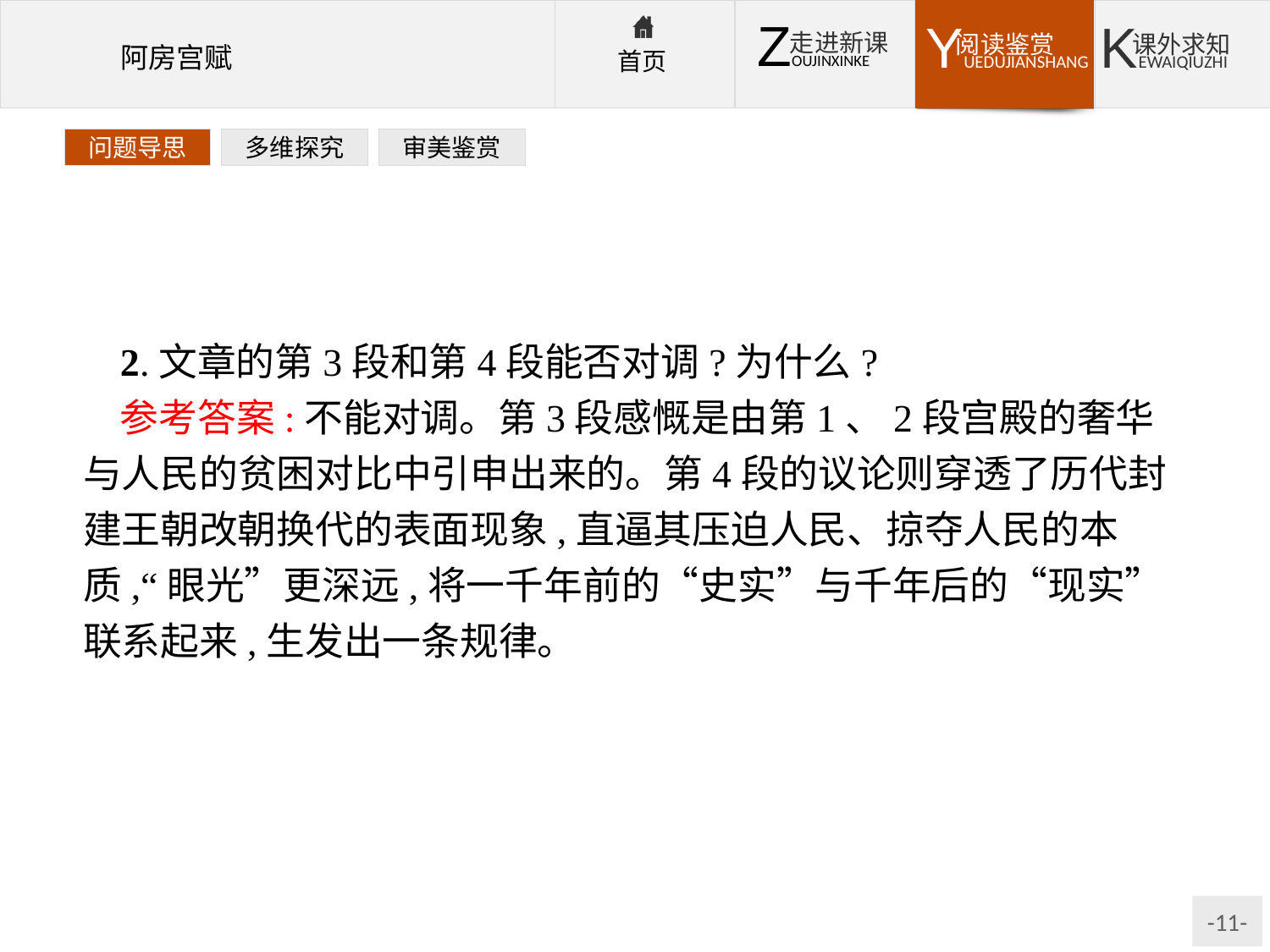

问题导思
多维探究
审美鉴赏
2.文章的第3段和第4段能否对调?为什么?
参考答案:不能对调。第3段感慨是由第1、2段宫殿的奢华与人民的贫困对比中引申出来的。第4段的议论则穿透了历代封建王朝改朝换代的表面现象,直逼其压迫人民、掠夺人民的本质,“眼光”更深远,将一千年前的“史实”与千年后的“现实”联系起来,生发出一条规律。